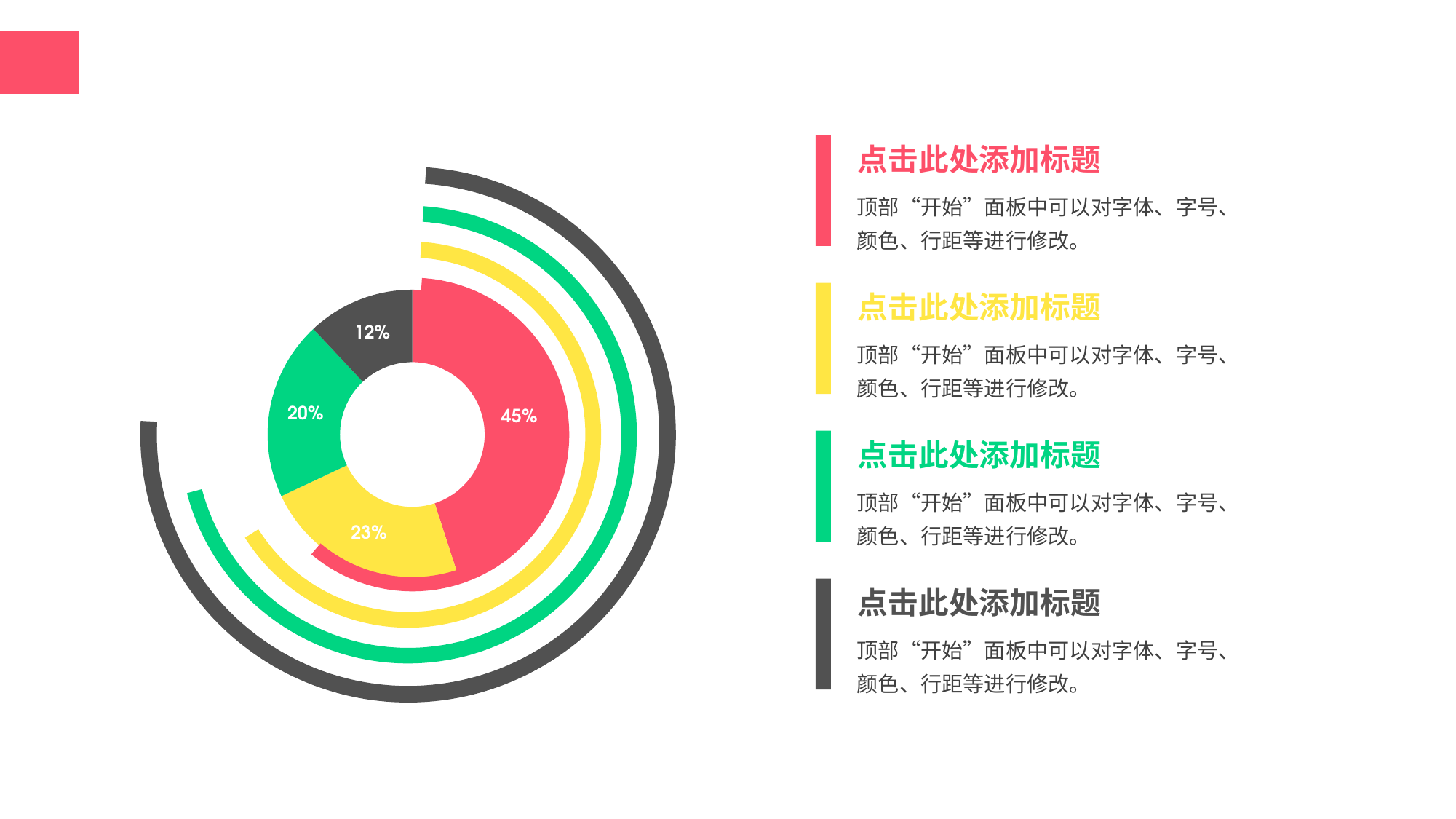

点击此处添加标题

顶部“开始”面板中可以对字体、字号、颜色、行距等进行修改。

点击此处添加标题

### Chart

| Category | 销售额 |
|---|---|
| 第一季度 | 0.45 |
| 第二季度 | 0.23 |
| 第三季度 | 0.2 |
| 第四季度 | 0.12000000000000001 |
顶部“开始”面板中可以对字体、字号、颜色、行距等进行修改。

点击此处添加标题
顶部“开始”面板中可以对字体、字号、颜色、行距等进行修改。

点击此处添加标题
顶部“开始”面板中可以对字体、字号、颜色、行距等进行修改。